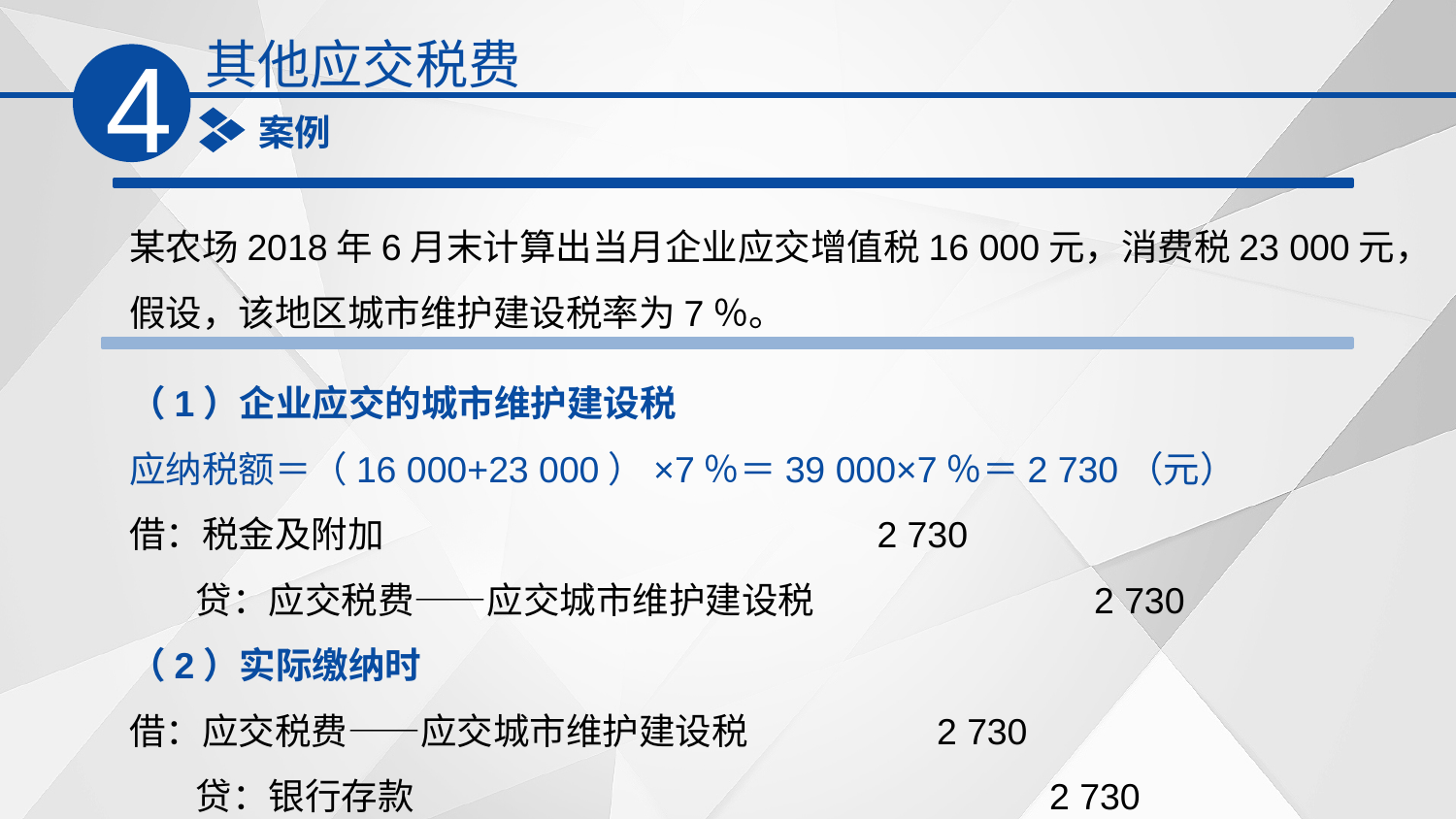

其他应交税费
4

案例

某农场2018年6月末计算出当月企业应交增值税16 000元，消费税23 000元，假设，该地区城市维护建设税率为7％。

（1）企业应交的城市维护建设税
应纳税额＝（16 000+23 000）×7％＝39 000×7％＝2 730（元）
借：税金及附加　　　　　　　　　                   2 730
       贷：应交税费——应交城市维护建设税　  　                      2 730
（2）实际缴纳时
借：应交税费——应交城市维护建设税　　             2 730
       贷：银行存款　　　　　　　　　　　　                       2 730